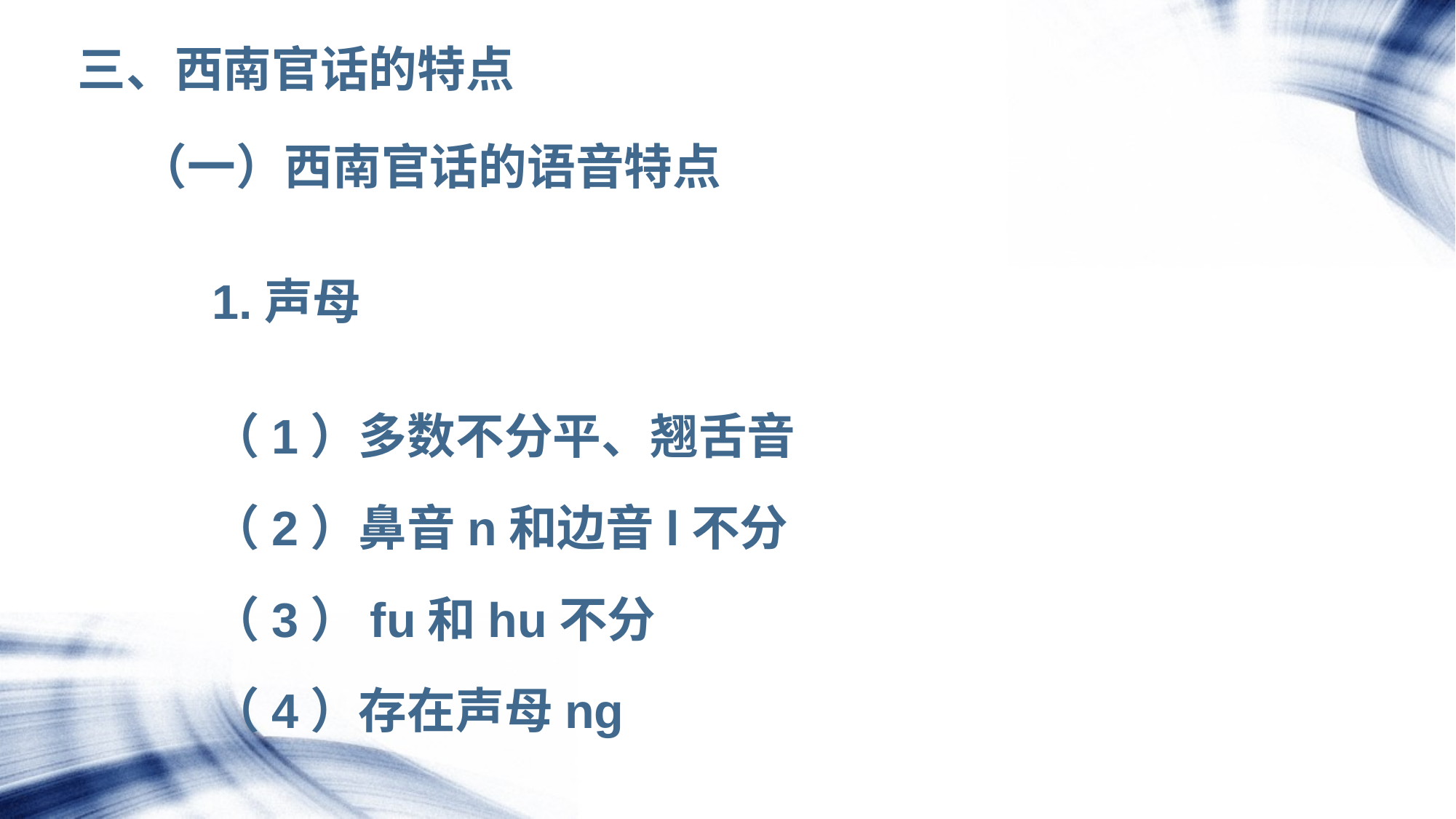

# 三、西南官话的特点
        （一）西南官话的语音特点

          1.声母

           （1）多数不分平、翘舌音
           （2）鼻音n和边音l不分
           （3）fu和hu不分
           （4）存在声母ng